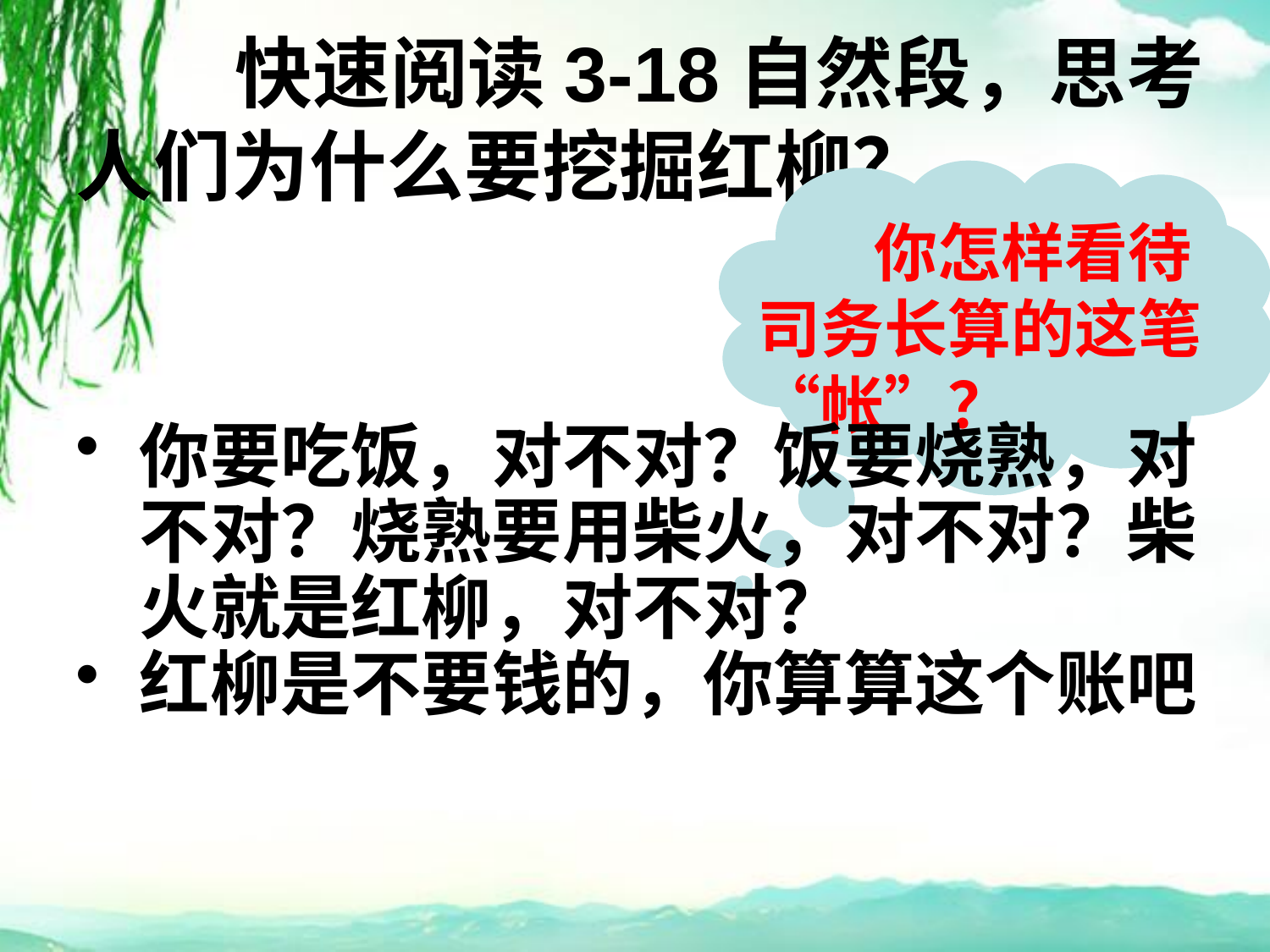

# 快速阅读3-18自然段，思考人们为什么要挖掘红柳？

        你怎样看待司务长算的这笔“帐”？
你要吃饭，对不对？饭要烧熟，对不对？烧熟要用柴火，对不对？柴火就是红柳，对不对？
红柳是不要钱的，你算算这个账吧